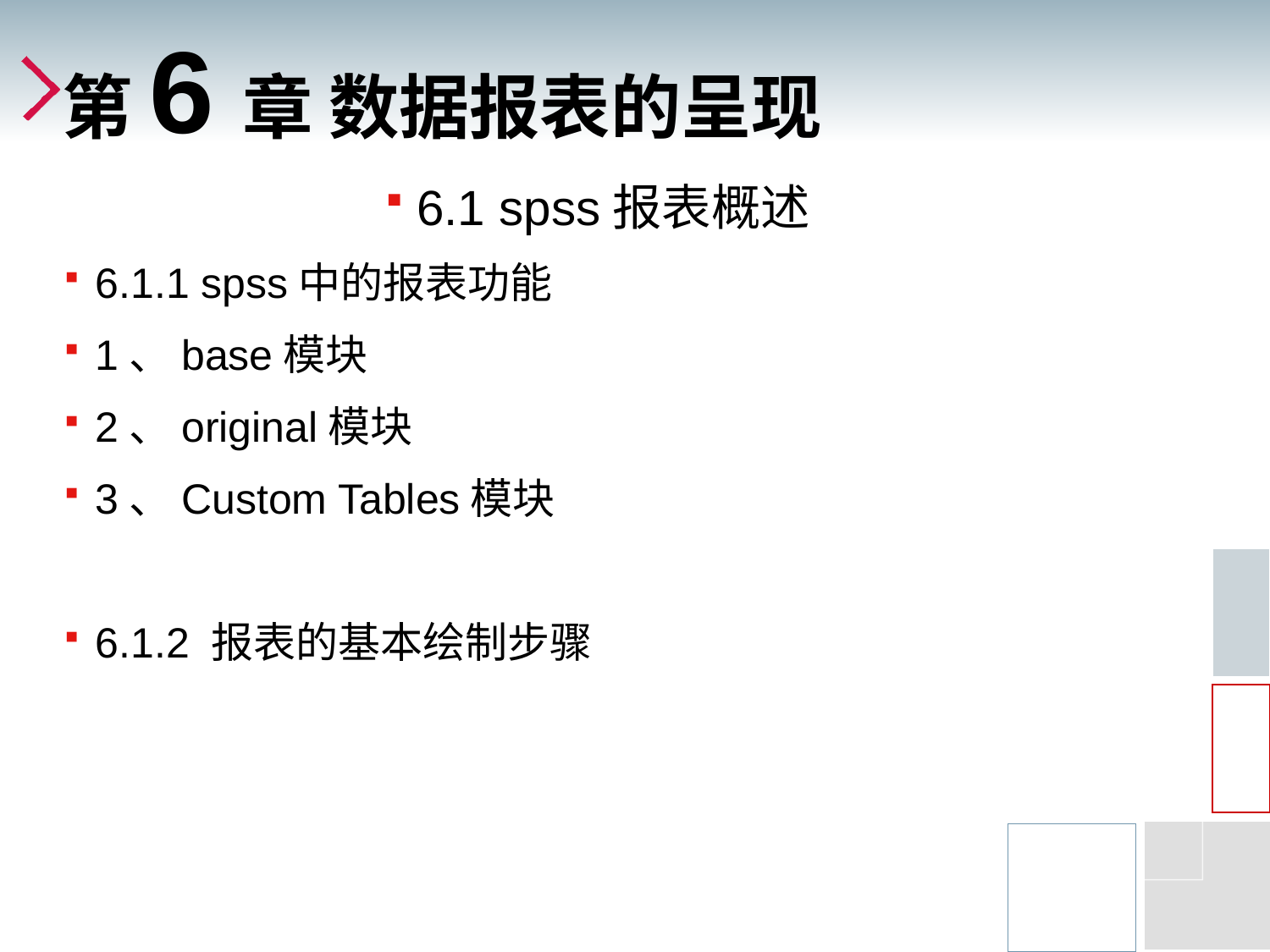

# 第6章 数据报表的呈现
6.1 spss报表概述
6.1.1 spss中的报表功能
1、base模块
2、original模块
3、Custom Tables模块

6.1.2 报表的基本绘制步骤